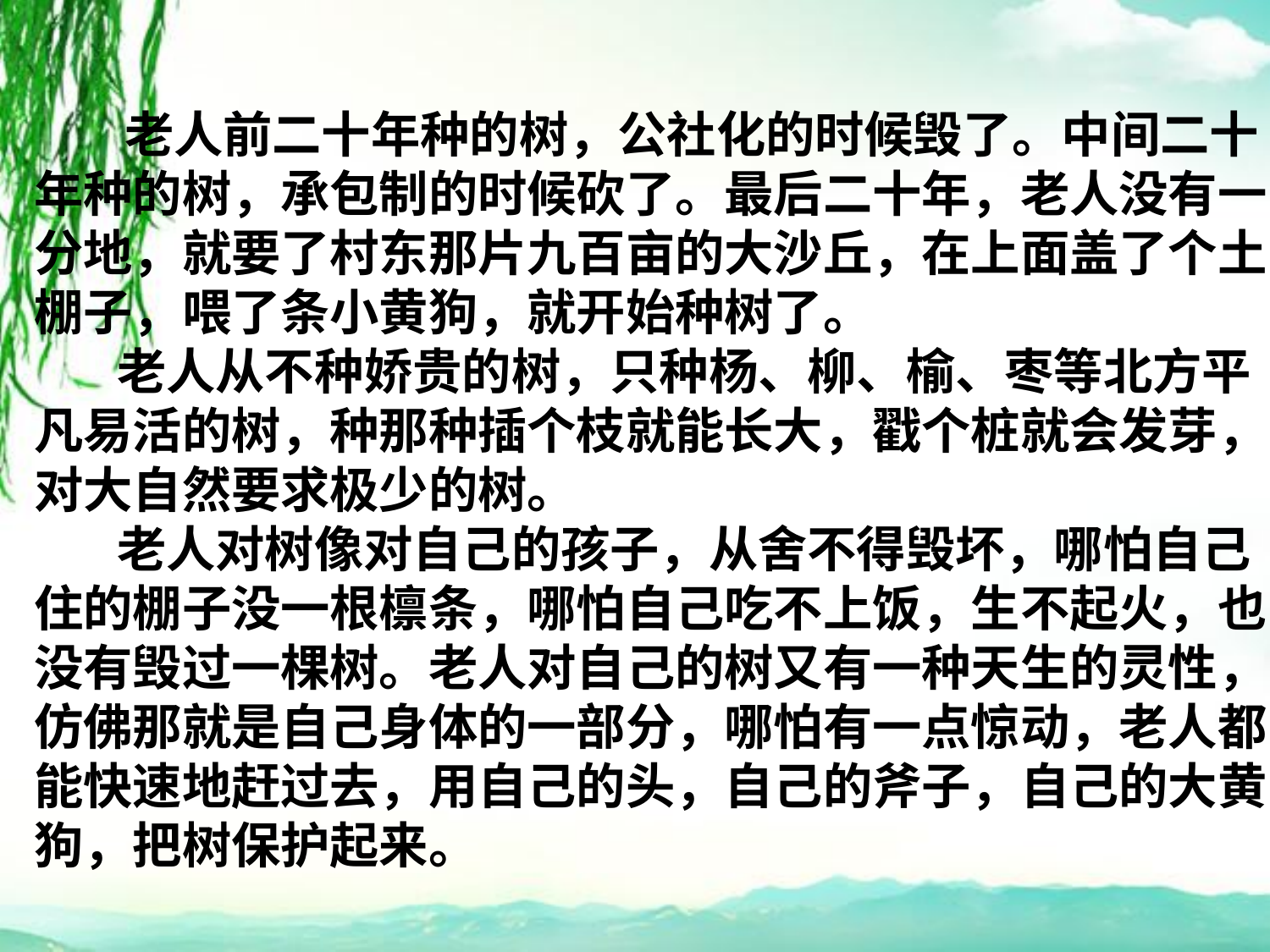

老人前二十年种的树，公社化的时候毁了。中间二十年种的树，承包制的时候砍了。最后二十年，老人没有一分地，就要了村东那片九百亩的大沙丘，在上面盖了个土棚子，喂了条小黄狗，就开始种树了。
　   老人从不种娇贵的树，只种杨、柳、榆、枣等北方平凡易活的树，种那种插个枝就能长大，戳个桩就会发芽，对大自然要求极少的树。
　   老人对树像对自己的孩子，从舍不得毁坏，哪怕自己住的棚子没一根檩条，哪怕自己吃不上饭，生不起火，也没有毁过一棵树。老人对自己的树又有一种天生的灵性，仿佛那就是自己身体的一部分，哪怕有一点惊动，老人都能快速地赶过去，用自己的头，自己的斧子，自己的大黄狗，把树保护起来。